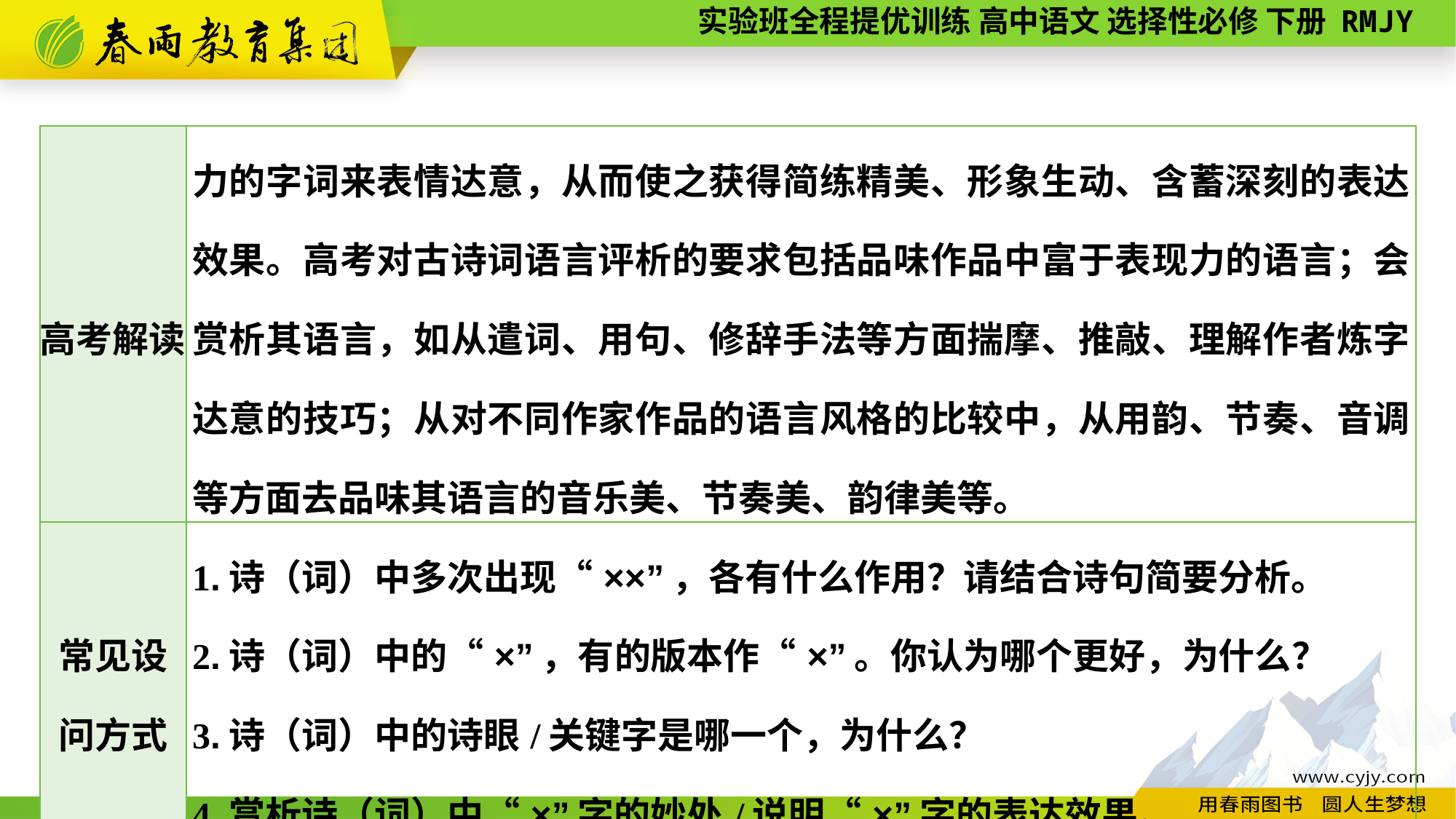

| 高考解读 | 力的字词来表情达意，从而使之获得简练精美、形象生动、含蓄深刻的表达效果。高考对古诗词语言评析的要求包括品味作品中富于表现力的语言；会赏析其语言，如从遣词、用句、修辞手法等方面揣摩、推敲、理解作者炼字达意的技巧；从对不同作家作品的语言风格的比较中，从用韵、节奏、音调等方面去品味其语言的音乐美、节奏美、韵律美等。 |
| --- | --- |
| 常见设 问方式 | 1.诗（词）中多次出现“××”，各有什么作用？请结合诗句简要分析。 2.诗（词）中的“×”，有的版本作“×”。你认为哪个更好，为什么？ 3.诗（词）中的诗眼/关键字是哪一个，为什么？ 4.赏析诗（词）中“×”字的妙处/说明“×”字的表达效果。 |